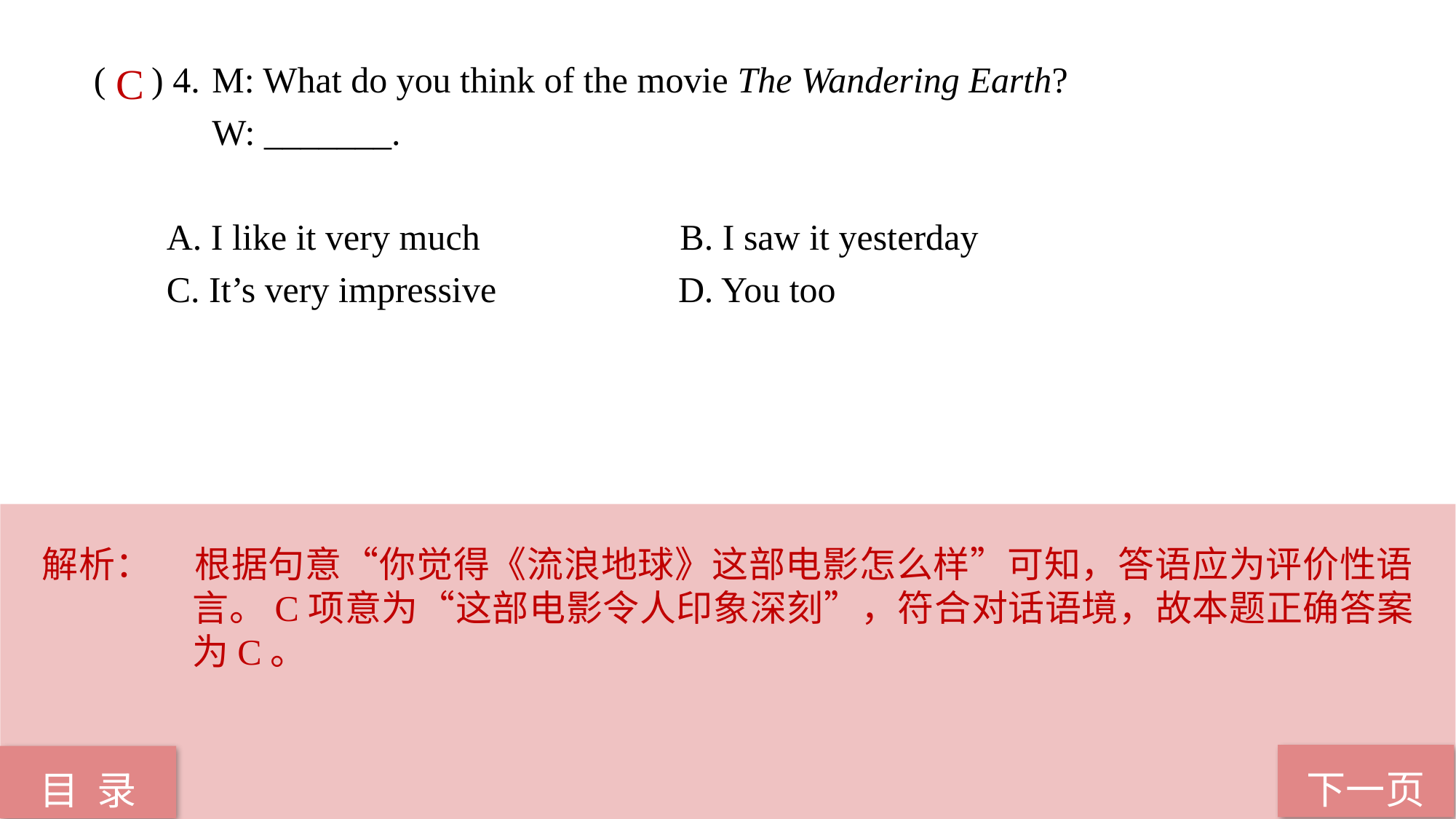

(     ) 4.	 M: What do you think of the movie The Wandering Earth?
             W: _______.

        A. I like it very much                      B. I saw it yesterday
        C. It’s very impressive                    D. You too
C
解析：	根据句意“你觉得《流浪地球》这部电影怎么样”可知，答语应为评价性语言。C项意为“这部电影令人印象深刻”，符合对话语境，故本题正确答案为C。